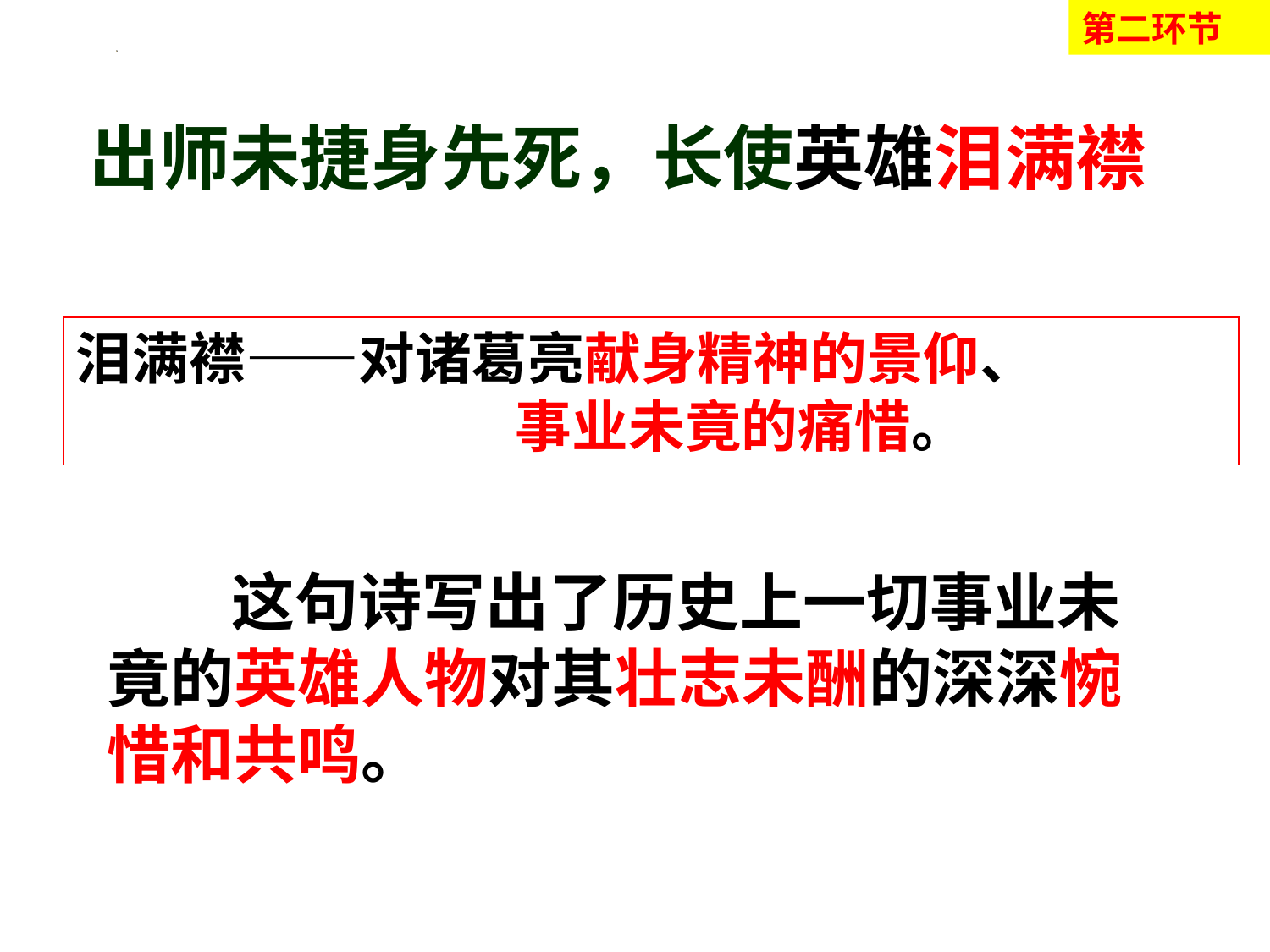

第二环节
出师未捷身先死，长使英雄泪满襟
泪满襟——对诸葛亮献身精神的景仰、
                                 事业未竟的痛惜。
          这句诗写出了历史上一切事业未竟的英雄人物对其壮志未酬的深深惋惜和共鸣。